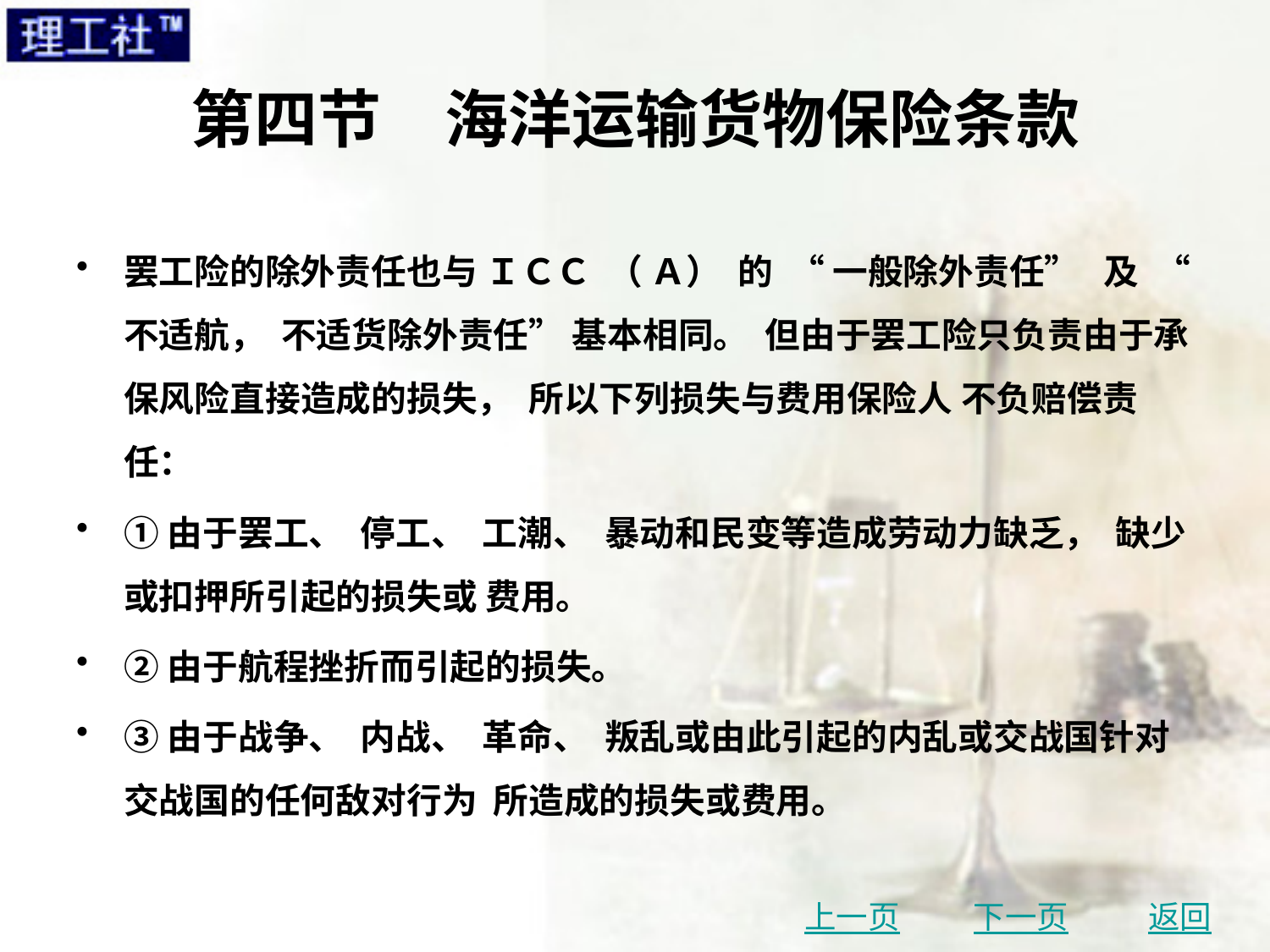

# 第四节　海洋运输货物保险条款
罢工险的除外责任也与 ＩＣＣ  （ Ａ）  的  “ 一般除外责任”   及  “ 不适航，  不适货除外责任” 基本相同。  但由于罢工险只负责由于承保风险直接造成的损失，  所以下列损失与费用保险人 不负赔偿责任：
①由于罢工、  停工、  工潮、  暴动和民变等造成劳动力缺乏，  缺少或扣押所引起的损失或 费用。
②由于航程挫折而引起的损失。
③由于战争、  内战、  革命、  叛乱或由此引起的内乱或交战国针对交战国的任何敌对行为  所造成的损失或费用。

上一页
下一页
返回